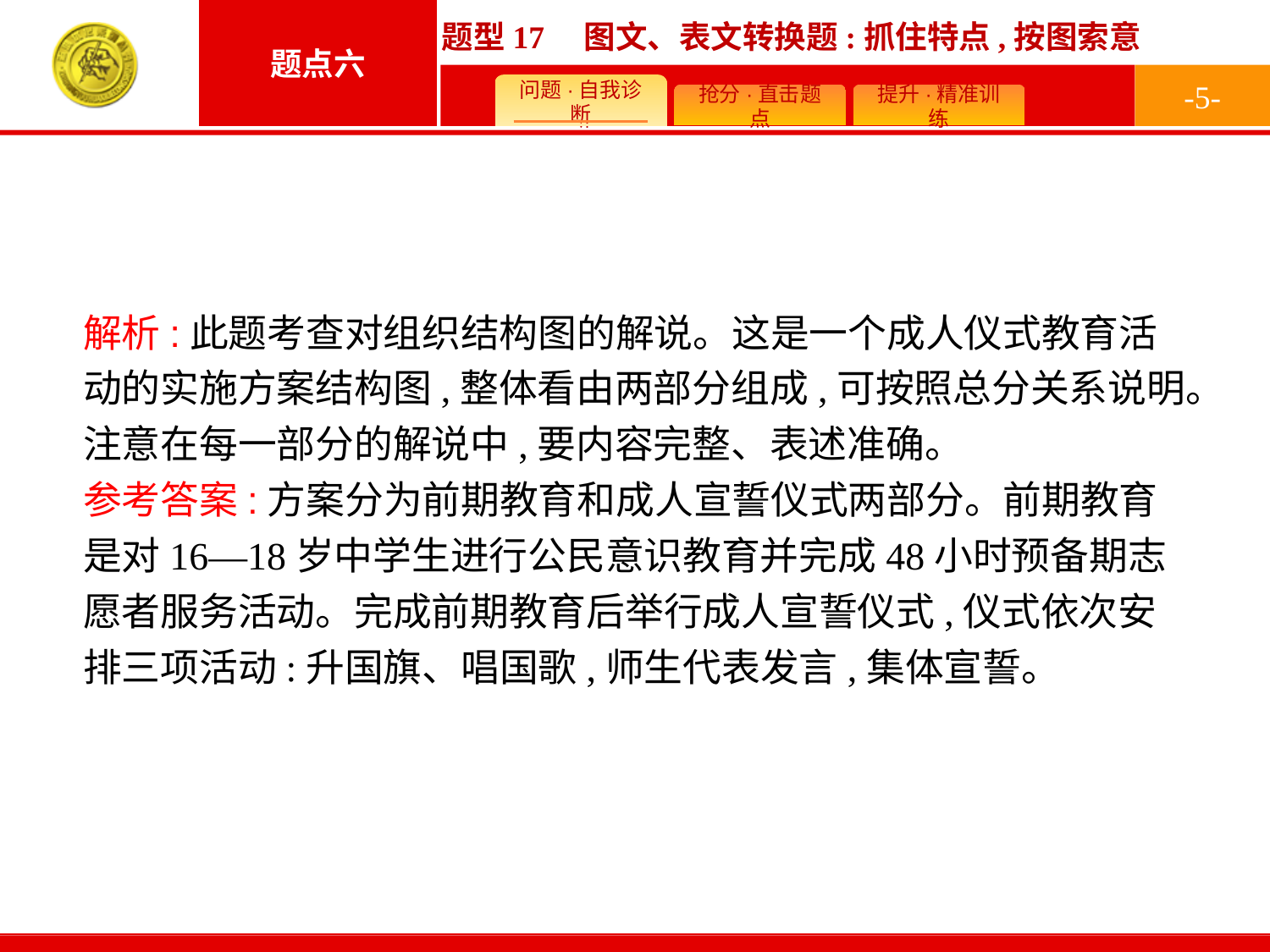

-5-
解析:此题考查对组织结构图的解说。这是一个成人仪式教育活动的实施方案结构图,整体看由两部分组成,可按照总分关系说明。注意在每一部分的解说中,要内容完整、表述准确。
参考答案:方案分为前期教育和成人宣誓仪式两部分。前期教育是对16—18岁中学生进行公民意识教育并完成48小时预备期志愿者服务活动。完成前期教育后举行成人宣誓仪式,仪式依次安排三项活动:升国旗、唱国歌,师生代表发言,集体宣誓。